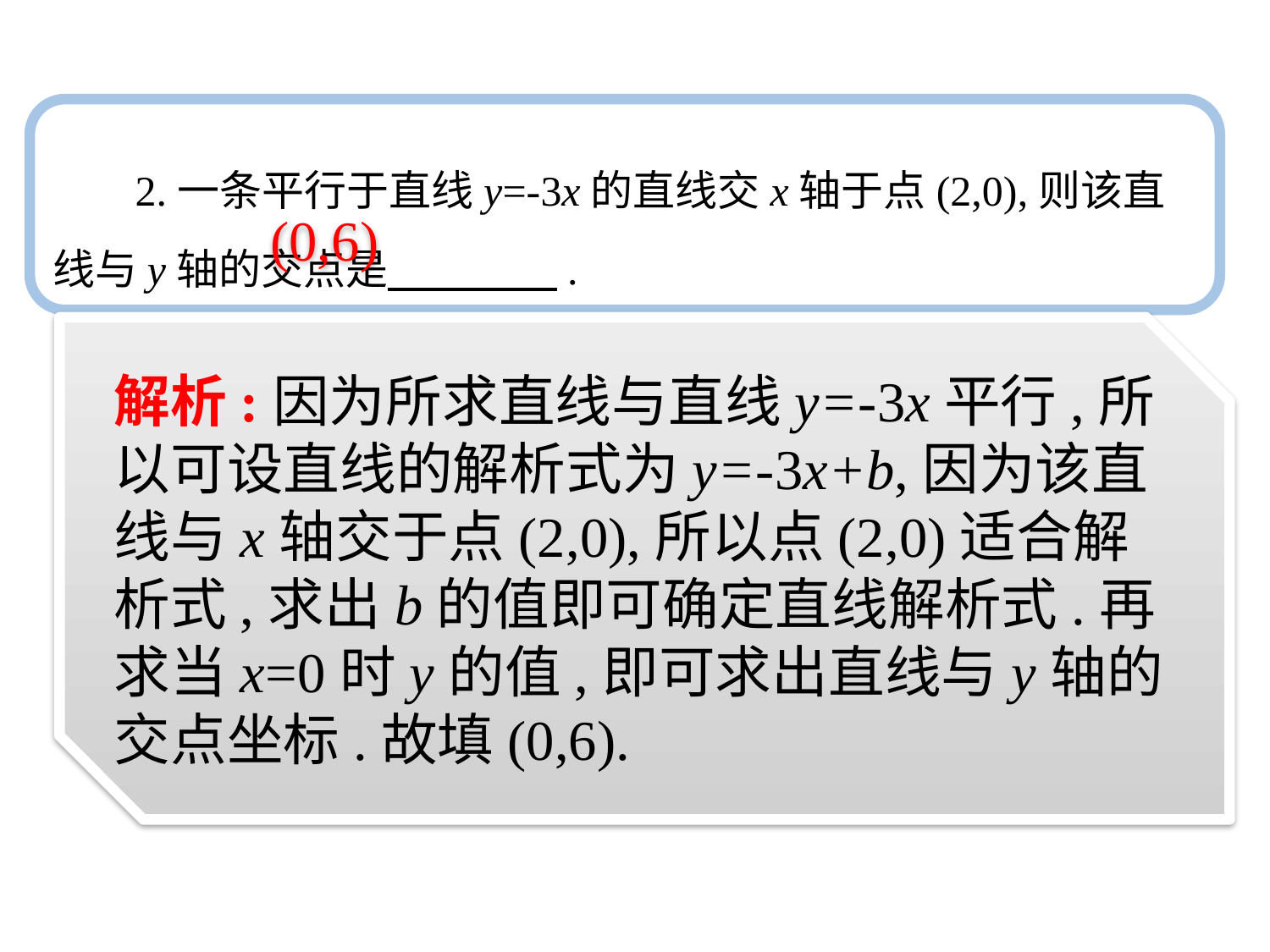

2.一条平行于直线y=-3x的直线交x轴于点(2,0),则该直线与y轴的交点是　　　　.
(0,6)
解析:因为所求直线与直线y=-3x平行,所以可设直线的解析式为y=-3x+b,因为该直线与x轴交于点(2,0),所以点(2,0)适合解析式,求出b的值即可确定直线解析式.再求当x=0时y的值,即可求出直线与y轴的交点坐标.故填(0,6).